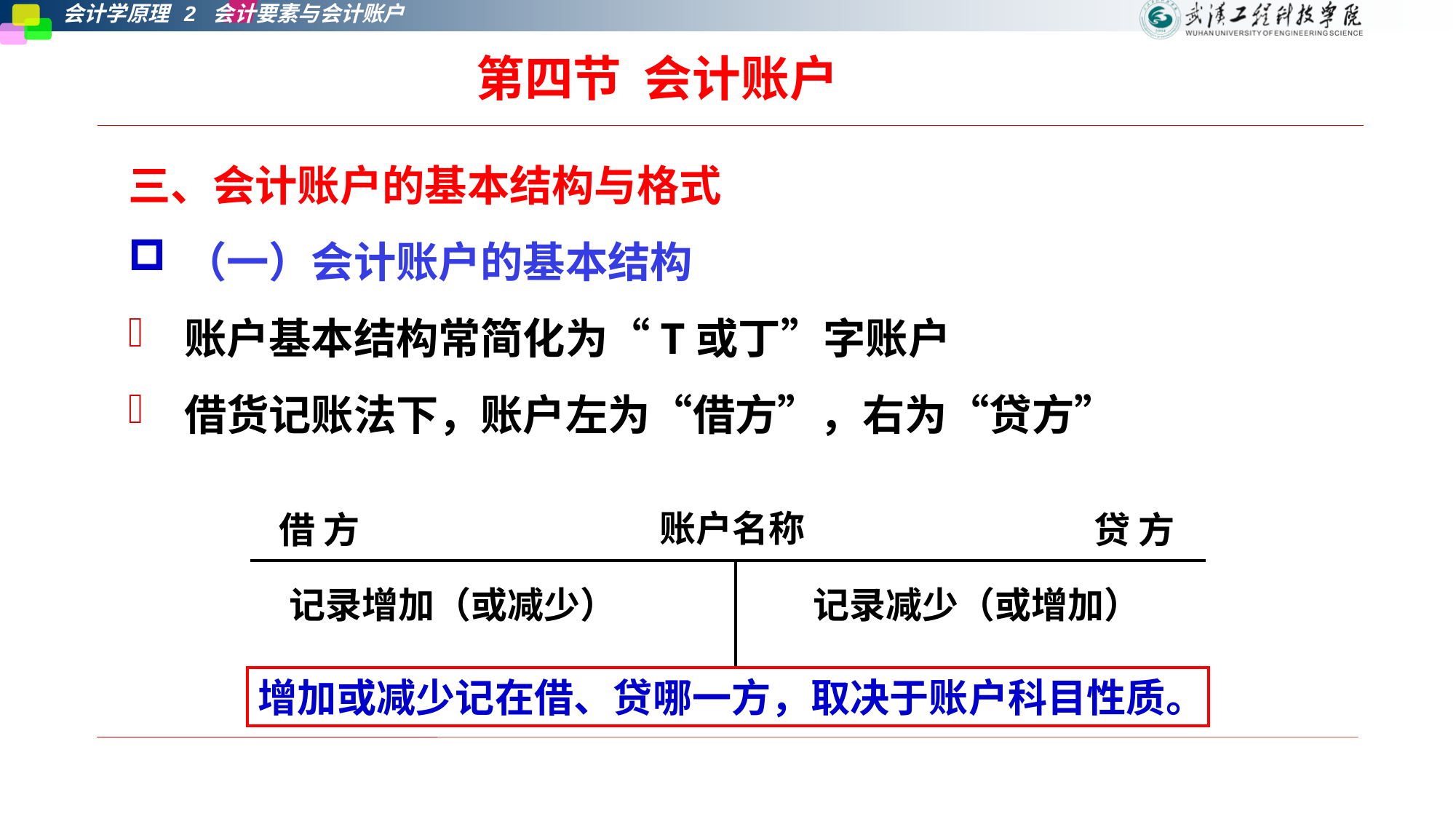

第四节  会计账户
三、会计账户的基本结构与格式
（一）会计账户的基本结构
账户基本结构常简化为“T或丁”字账户
借货记账法下，账户左为“借方”，右为“贷方”
账户名称
借 方
贷 方
|  |  |
| --- | --- |
记录增加（或减少）
记录减少（或增加）
增加或减少记在借、贷哪一方，取决于账户科目性质。